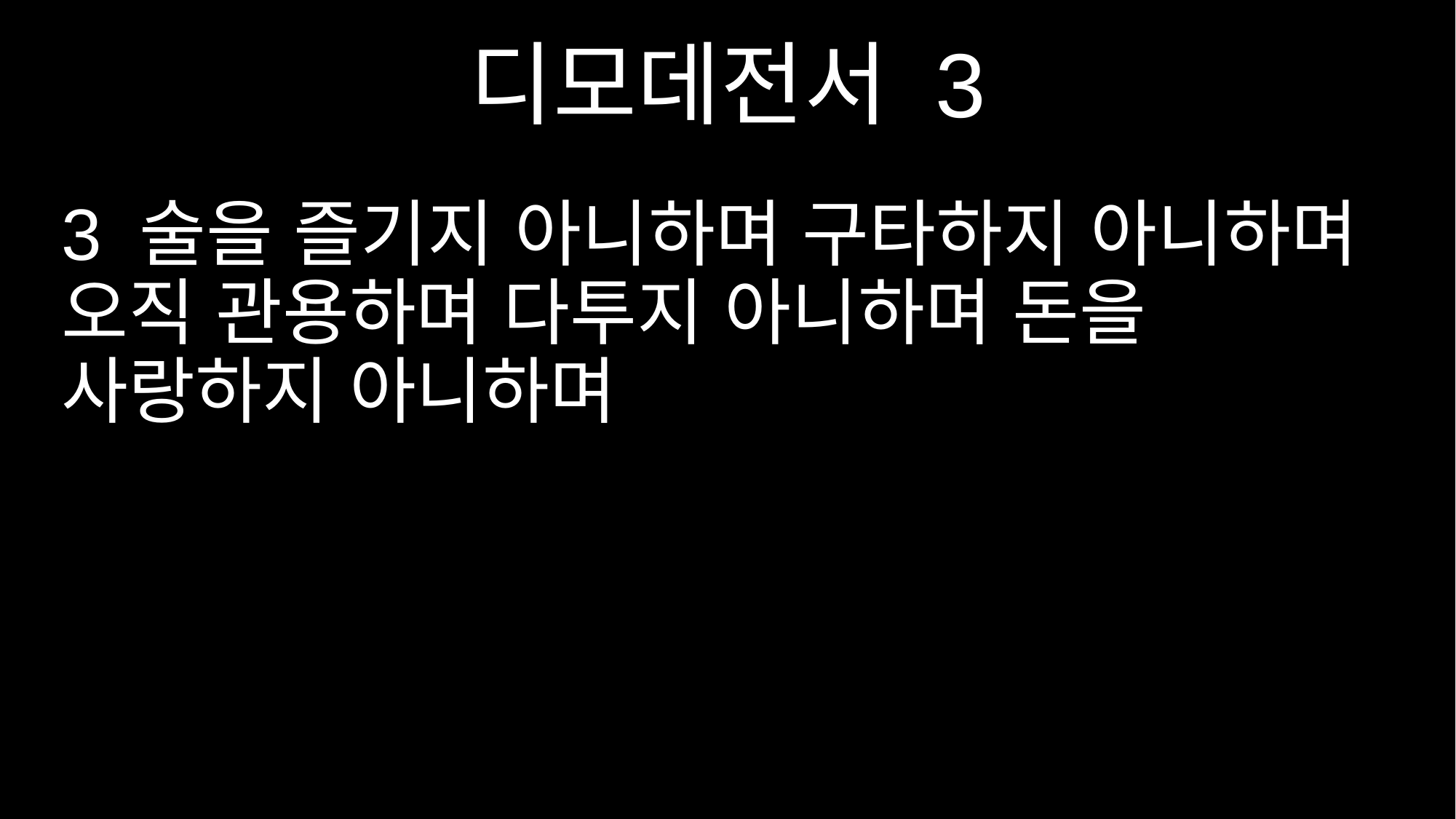

디모데전서 3
3 술을 즐기지 아니하며 구타하지 아니하며 오직 관용하며 다투지 아니하며 돈을 사랑하지 아니하며